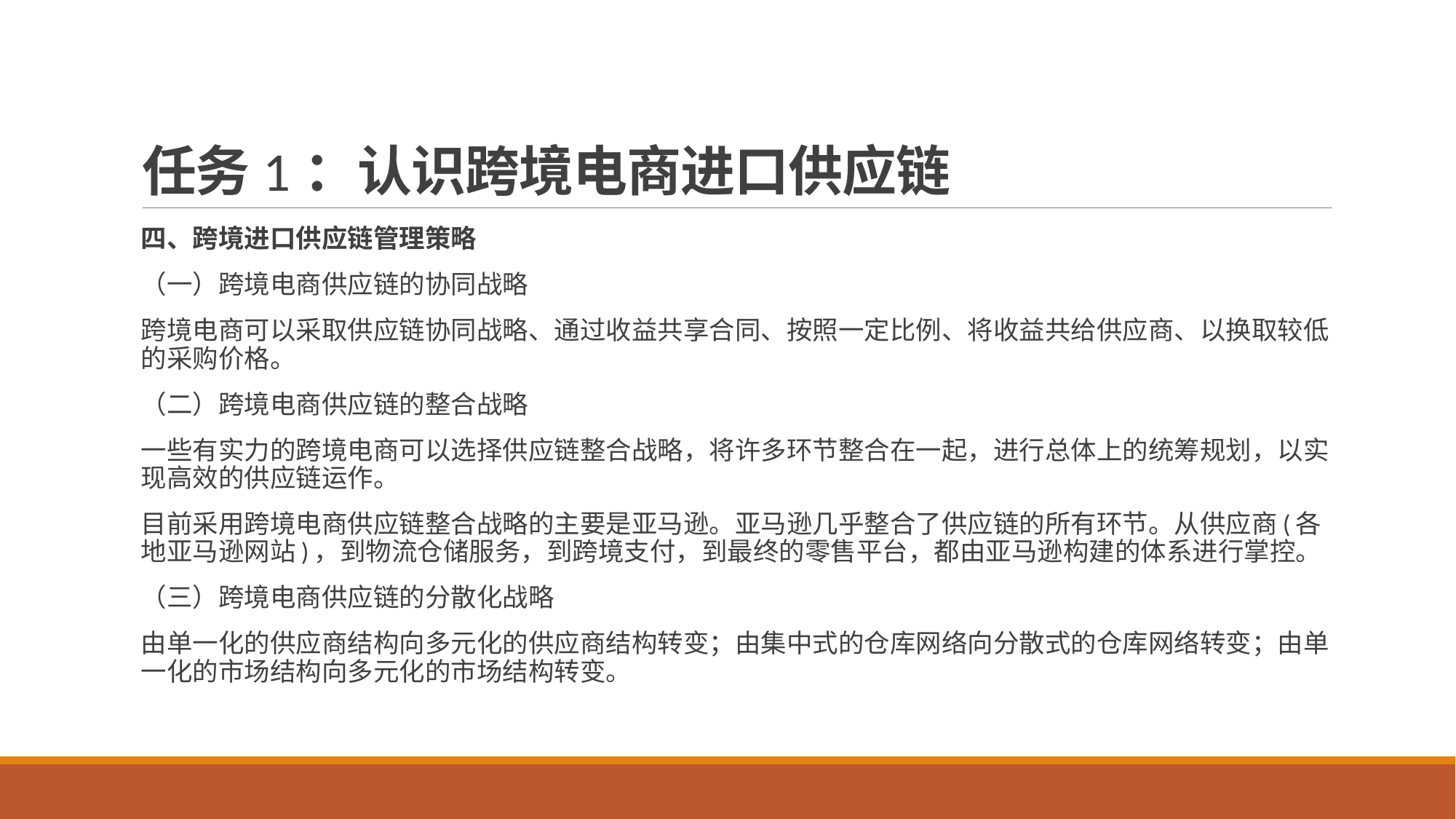

# 任务1：认识跨境电商进口供应链
四、跨境进口供应链管理策略
（一）跨境电商供应链的协同战略
跨境电商可以采取供应链协同战略、通过收益共享合同、按照一定比例、将收益共给供应商、以换取较低的采购价格。
（二）跨境电商供应链的整合战略
一些有实力的跨境电商可以选择供应链整合战略，将许多环节整合在一起，进行总体上的统筹规划，以实现高效的供应链运作。
目前采用跨境电商供应链整合战略的主要是亚马逊。亚马逊几乎整合了供应链的所有环节。从供应商(各地亚马逊网站)，到物流仓储服务，到跨境支付，到最终的零售平台，都由亚马逊构建的体系进行掌控。
（三）跨境电商供应链的分散化战略
由单一化的供应商结构向多元化的供应商结构转变；由集中式的仓库网络向分散式的仓库网络转变；由单一化的市场结构向多元化的市场结构转变。